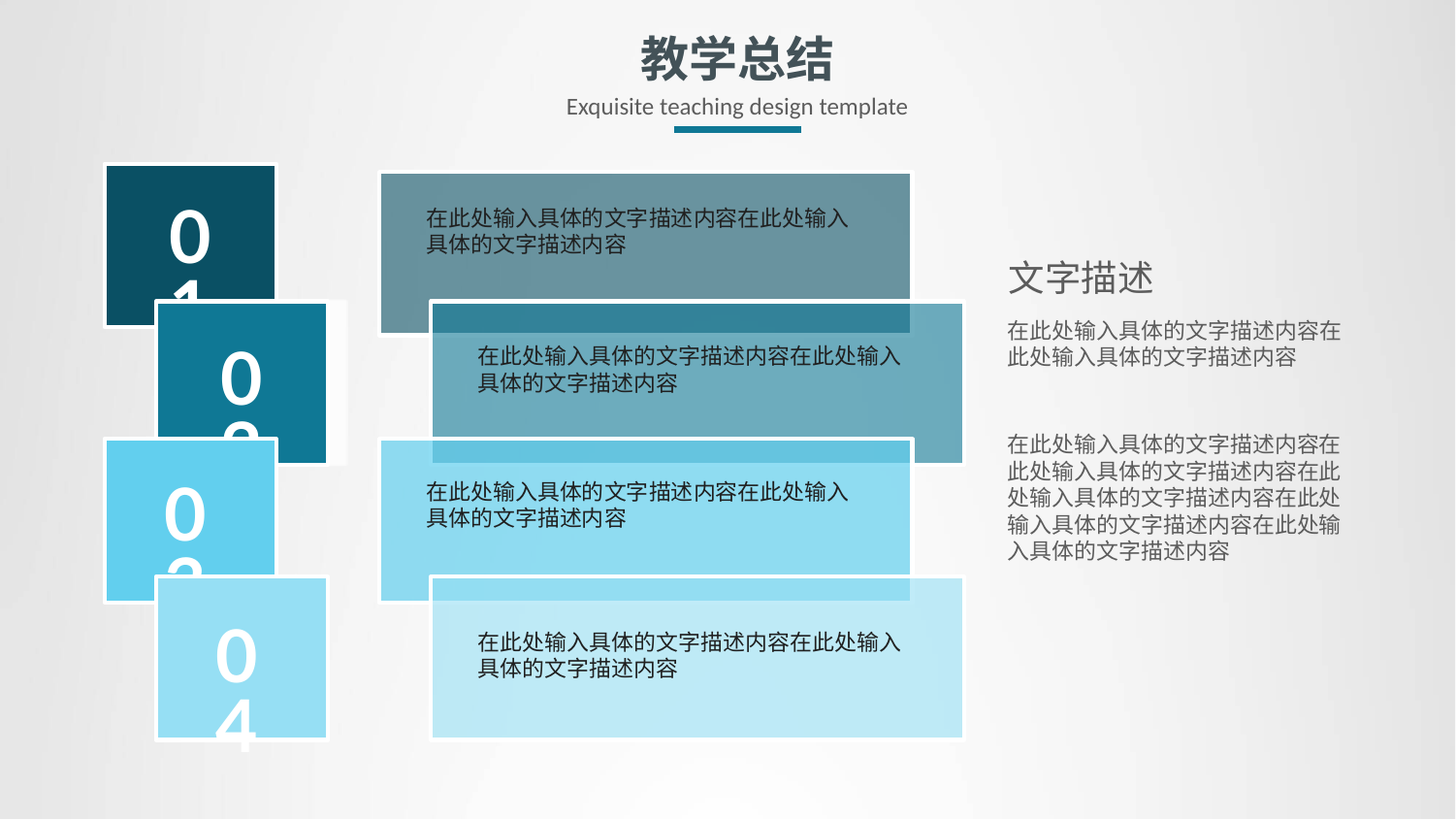

# 教学总结
Exquisite teaching design template

01

在此处输入具体的文字描述内容在此处输入具体的文字描述内容
文字描述

02

在此处输入具体的文字描述内容在此处输入具体的文字描述内容
在此处输入具体的文字描述内容在此处输入具体的文字描述内容
在此处输入具体的文字描述内容在此处输入具体的文字描述内容在此处输入具体的文字描述内容在此处输入具体的文字描述内容在此处输入具体的文字描述内容

03

在此处输入具体的文字描述内容在此处输入具体的文字描述内容

04

在此处输入具体的文字描述内容在此处输入具体的文字描述内容